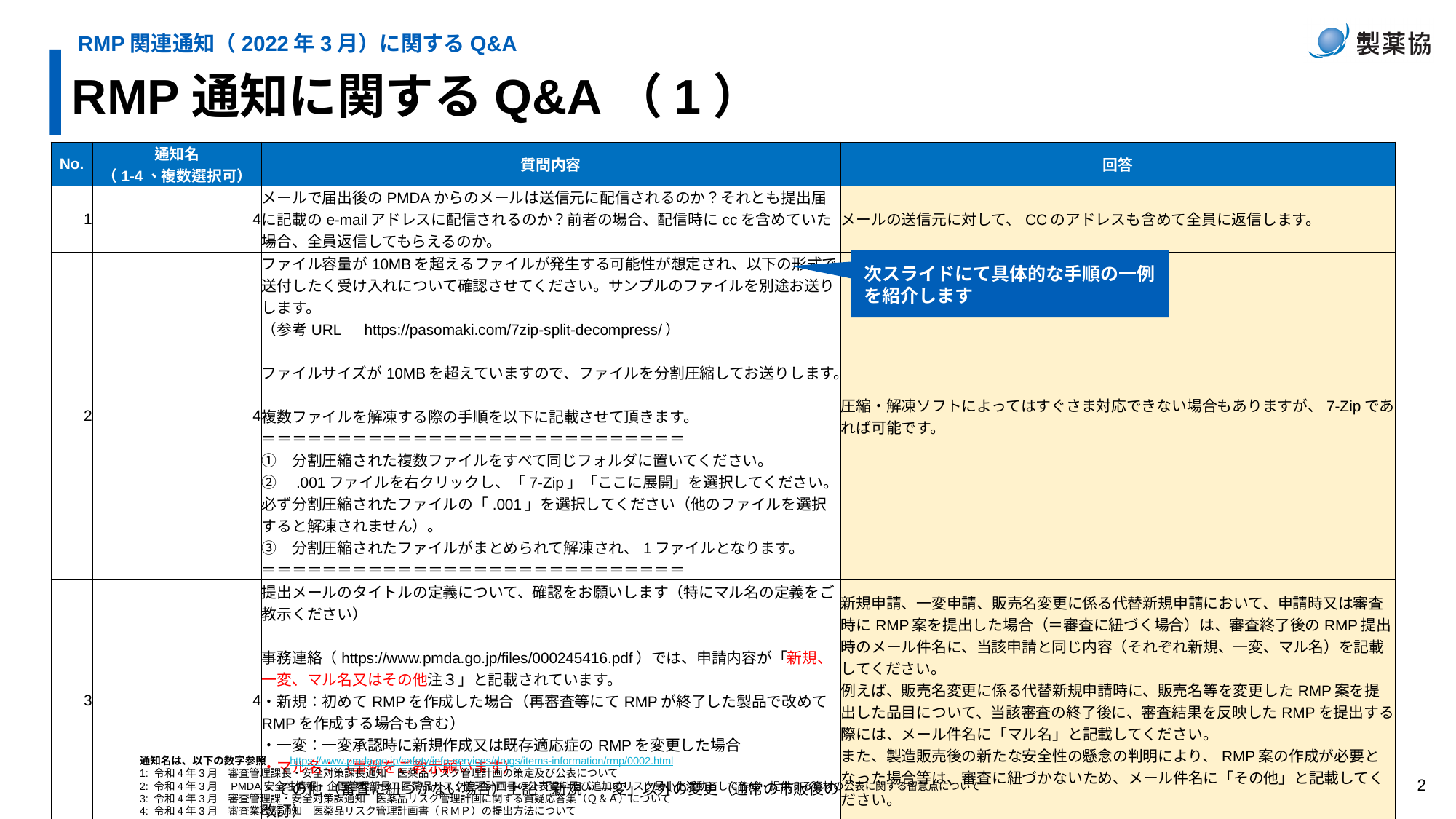

RMP関連通知（2022年3月）に関するQ&A
RMP通知に関するQ&A（1）
| No. | 通知名 （1-4、複数選択可） | 質問内容 | 回答 |
| --- | --- | --- | --- |
| 1 | 4 | メールで届出後のPMDAからのメールは送信元に配信されるのか？それとも提出届に記載のe-mailアドレスに配信されるのか？前者の場合、配信時にccを含めていた場合、全員返信してもらえるのか。 | メールの送信元に対して、CCのアドレスも含めて全員に返信します。 |
| 2 | 4 | ファイル容量が10MBを超えるファイルが発生する可能性が想定され、以下の形式で送付したく受け入れについて確認させてください。サンプルのファイルを別途お送りします。 （参考URL　https://pasomaki.com/7zip-split-decompress/） ファイルサイズが10MBを超えていますので、ファイルを分割圧縮してお送りします。 複数ファイルを解凍する際の手順を以下に記載させて頂きます。 ＝＝＝＝＝＝＝＝＝＝＝＝＝＝＝＝＝＝＝＝＝＝＝＝＝＝＝＝ ①　分割圧縮された複数ファイルをすべて同じフォルダに置いてください。 ②　.001ファイルを右クリックし、「7-Zip」「ここに展開」を選択してください。 必ず分割圧縮されたファイルの「.001」を選択してください（他のファイルを選択すると解凍されません）。 ③　分割圧縮されたファイルがまとめられて解凍され、1ファイルとなります。 ＝＝＝＝＝＝＝＝＝＝＝＝＝＝＝＝＝＝＝＝＝＝＝＝＝＝＝＝ | 圧縮・解凍ソフトによってはすぐさま対応できない場合もありますが、7-Zipであれば可能です。 |
| 3 | 4 | 提出メールのタイトルの定義について、確認をお願いします（特にマル名の定義をご教示ください） 事務連絡（https://www.pmda.go.jp/files/000245416.pdf）では、申請内容が「新規、一変、マル名又はその他注３」と記載されています。 ・新規：初めてRMPを作成した場合（再審査等にてRMPが終了した製品で改めてRMPを作成する場合も含む） ・一変：一変承認時に新規作成又は既存適応症のRMPを変更した場合 ・マル名：（事例をご教示願います） ・その他 （審査に紐づかない場合）上記「新規・一変」以外の変更（通常の市販後の改訂） | 新規申請、一変申請、販売名変更に係る代替新規申請において、申請時又は審査時にRMP案を提出した場合（＝審査に紐づく場合）は、審査終了後のRMP提出時のメール件名に、当該申請と同じ内容（それぞれ新規、一変、マル名）を記載してください。 例えば、販売名変更に係る代替新規申請時に、販売名等を変更したRMP案を提出した品目について、当該審査の終了後に、審査結果を反映したRMPを提出する際には、メール件名に「マル名」と記載してください。 また、製造販売後の新たな安全性の懸念の判明により、RMP案の作成が必要となった場合等は、審査に紐づかないため、メール件名に「その他」と記載してください。 |
| 4 | 1, 3 | 既存RMPについて経過措置期間中に改訂が発生しなかった場合は、経過措置期間を過ぎても現行様式のまま公表継続で問題がないのか、あるいは経過措置期間中には必ずどこかのタイミングで新様式に載せ替え対応が必要なのか、通知からは確証が得られなかった。いずれになるか？ （補足：通知前の議論では上記で問題ないことを確認しており、周知用スライドに含めておりますが、念のため再度確認させてください） | 既存RMPについて、経過措置期間中に改訂が発生しなかった場合は、経過措置期間を過ぎても旧様式のまま公表を継続することで問題ない。 |
次スライドにて具体的な手順の一例を紹介します
通知名は、以下の数字参照　　https://www.pmda.go.jp/safety/info-services/drugs/items-information/rmp/0002.html
1: 令和4年3月　審査管理課長・安全対策課長通知　医薬品リスク管理計画の策定及び公表について
2: 令和4年3月　PMDA安全性情報・企画管理部長　医薬品リスク管理計画書の公表資料及び追加のリスク最小化活動として作成・提供する資材の公表に関する留意点について
3: 令和4年3月　審査管理課・安全対策課通知　医薬品リスク管理計画に関する質疑応答集（Ｑ＆Ａ）について
4: 令和4年3月　審査業務部通知　医薬品リスク管理計画書（ＲＭＰ）の提出方法について